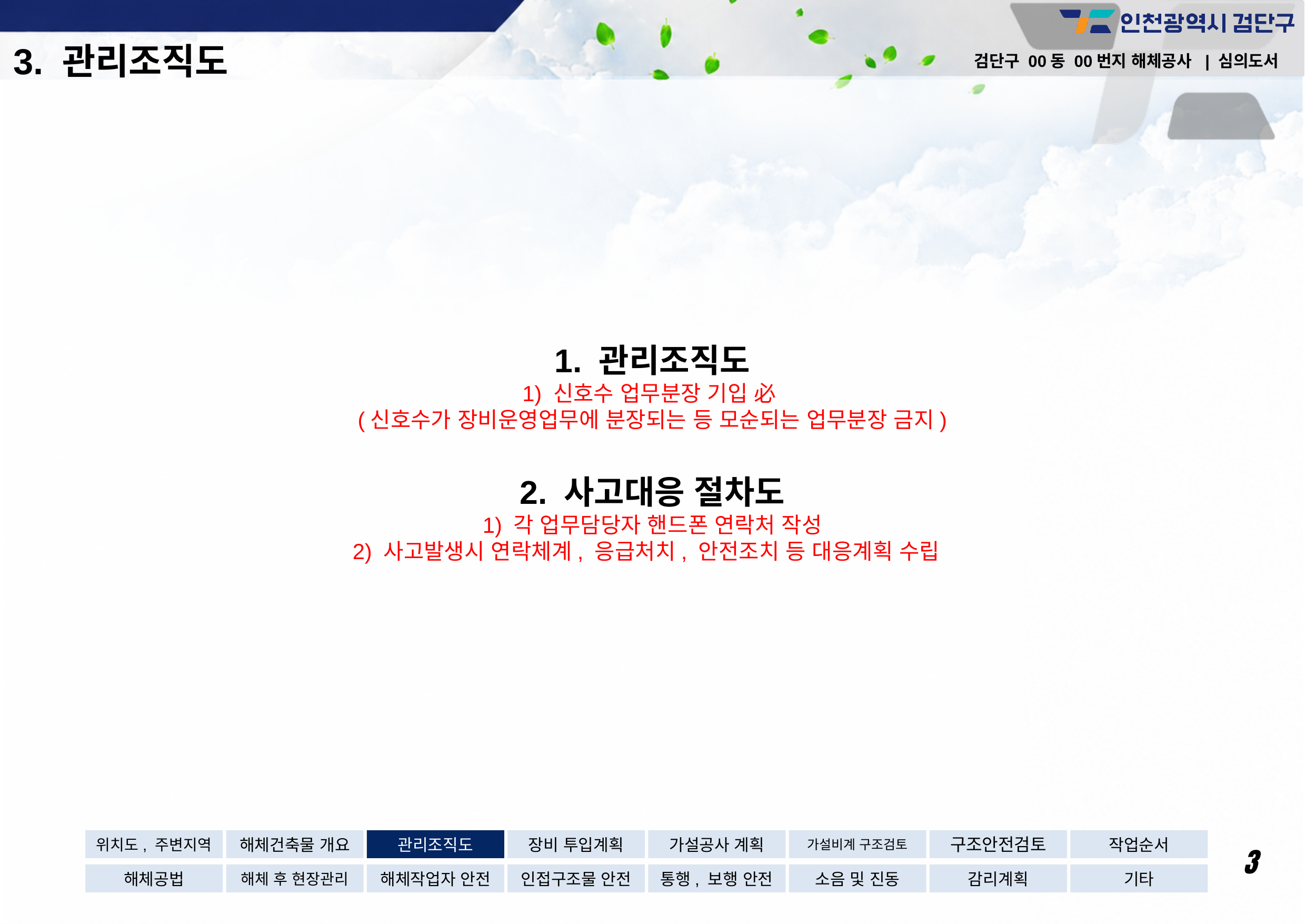

3. 관리조직도
검단구 00동 00번지 해체공사  | 심의도서
# 1. 관리조직도 1) 신호수 업무분장 기입 必 (신호수가 장비운영업무에 분장되는 등 모순되는 업무분장 금지) 2. 사고대응 절차도 1) 각 업무담당자 핸드폰 연락처 작성 2) 사고발생시 연락체계, 응급처치, 안전조치 등 대응계획 수립
위치도, 주변지역
해체건축물 개요
관리조직도
장비 투입계획
가설공사 계획
가설비계 구조검토
구조안전검토
작업순서
해체공법
해체 후 현장관리
해체작업자 안전
인접구조물 안전
통행, 보행 안전
소음 및 진동
감리계획
기타
3